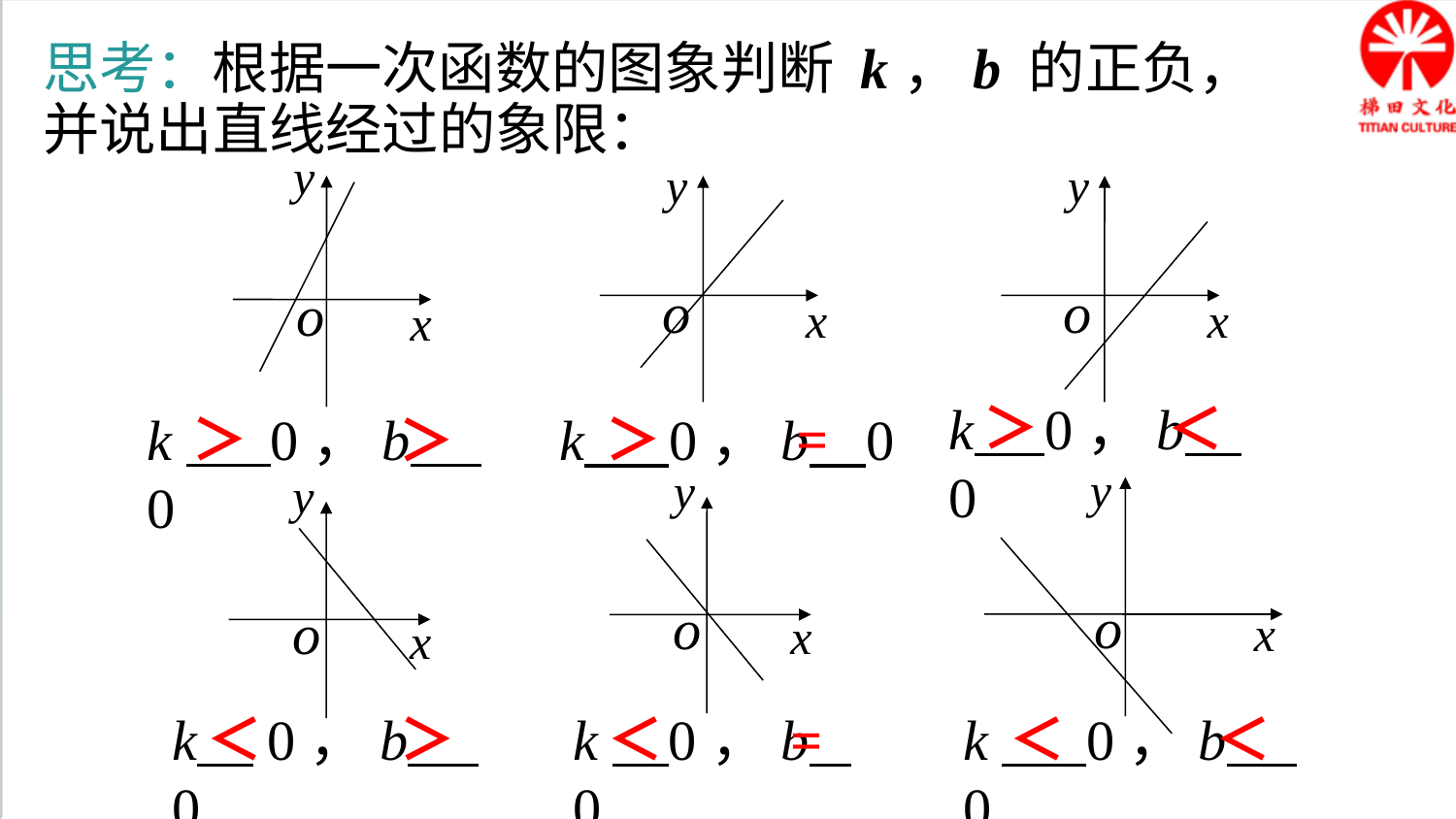

思考：根据一次函数的图象判断 k，b 的正负，并说出直线经过的象限：
y

x
o
y

o
x
y

o
x
＞
k     0，b     0
＜
=
k       0，b      0
＞
k      0，b    0
＞
＞
y

o
x
y

x

o
y

x

o
k     0，b      0
＜
＞
k     0，b    0
＜
=
k       0，b      0
＜
＜